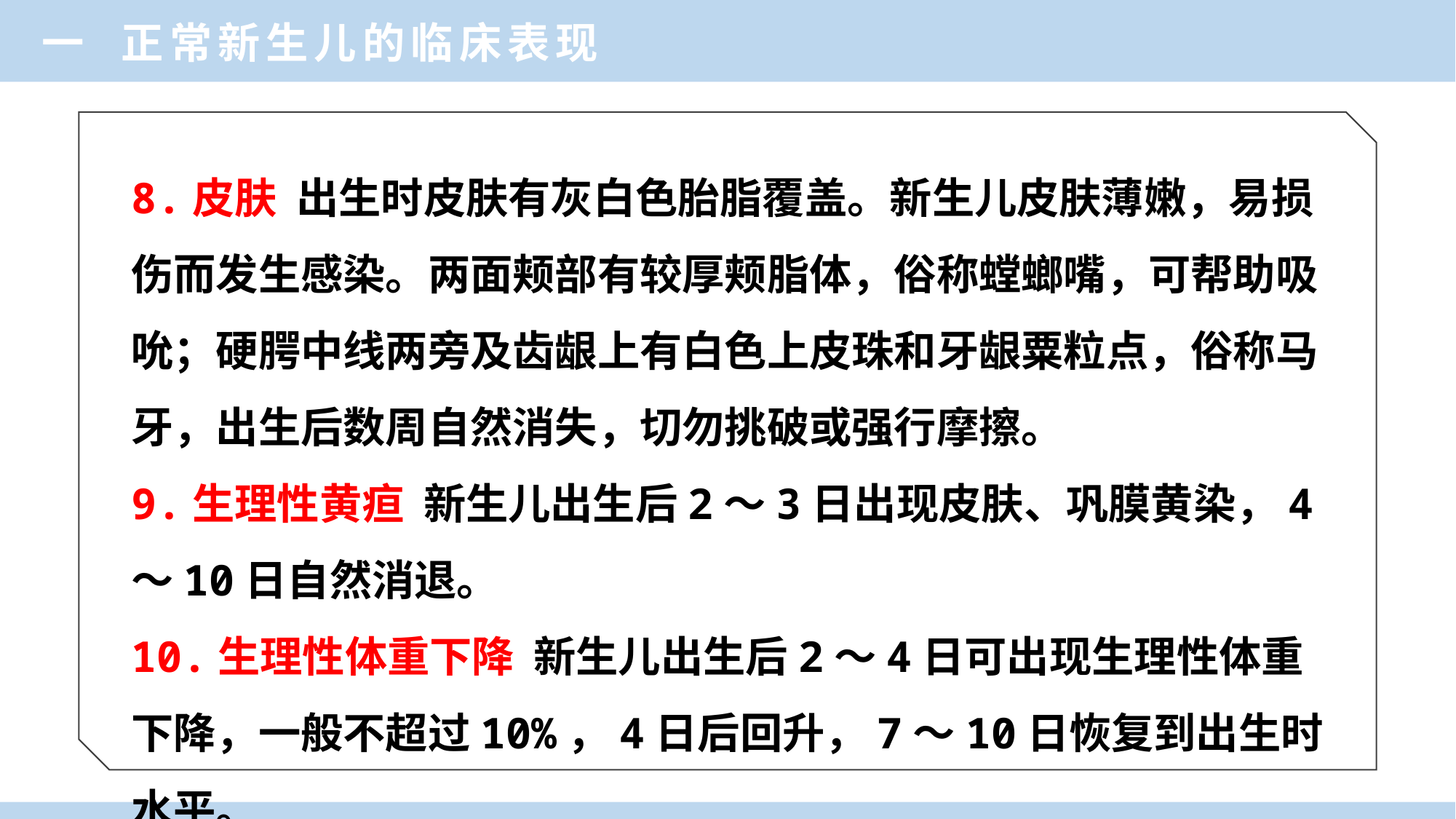

一  正常新生儿的临床表现

8.皮肤  出生时皮肤有灰白色胎脂覆盖。新生儿皮肤薄嫩，易损伤而发生感染。两面颊部有较厚颊脂体，俗称螳螂嘴，可帮助吸吮；硬腭中线两旁及齿龈上有白色上皮珠和牙龈粟粒点，俗称马牙，出生后数周自然消失，切勿挑破或强行摩擦。
9.生理性黄疸  新生儿出生后2～3日出现皮肤、巩膜黄染，4～10日自然消退。
10.生理性体重下降  新生儿出生后2～4日可出现生理性体重下降，一般不超过10%，4日后回升，7～10日恢复到出生时水平。